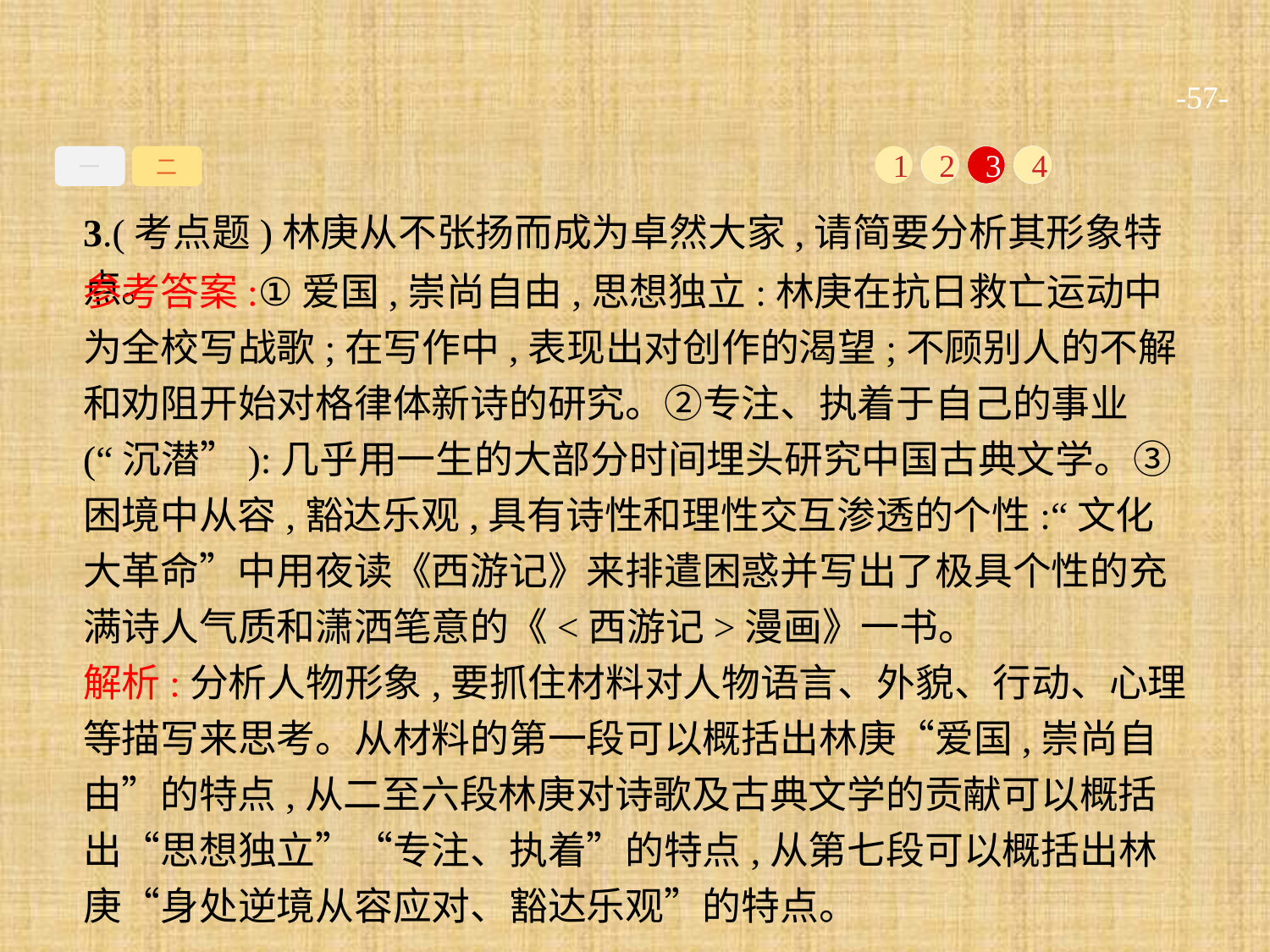

-57-
一
二
1
2
3
4
3.(考点题)林庚从不张扬而成为卓然大家,请简要分析其形象特点。
参考答案:①爱国,崇尚自由,思想独立:林庚在抗日救亡运动中为全校写战歌;在写作中,表现出对创作的渴望;不顾别人的不解和劝阻开始对格律体新诗的研究。②专注、执着于自己的事业(“沉潜”):几乎用一生的大部分时间埋头研究中国古典文学。③困境中从容,豁达乐观,具有诗性和理性交互渗透的个性:“文化大革命”中用夜读《西游记》来排遣困惑并写出了极具个性的充满诗人气质和潇洒笔意的《<西游记>漫画》一书。
解析:分析人物形象,要抓住材料对人物语言、外貌、行动、心理等描写来思考。从材料的第一段可以概括出林庚“爱国,崇尚自由”的特点,从二至六段林庚对诗歌及古典文学的贡献可以概括出“思想独立”“专注、执着”的特点,从第七段可以概括出林庚“身处逆境从容应对、豁达乐观”的特点。